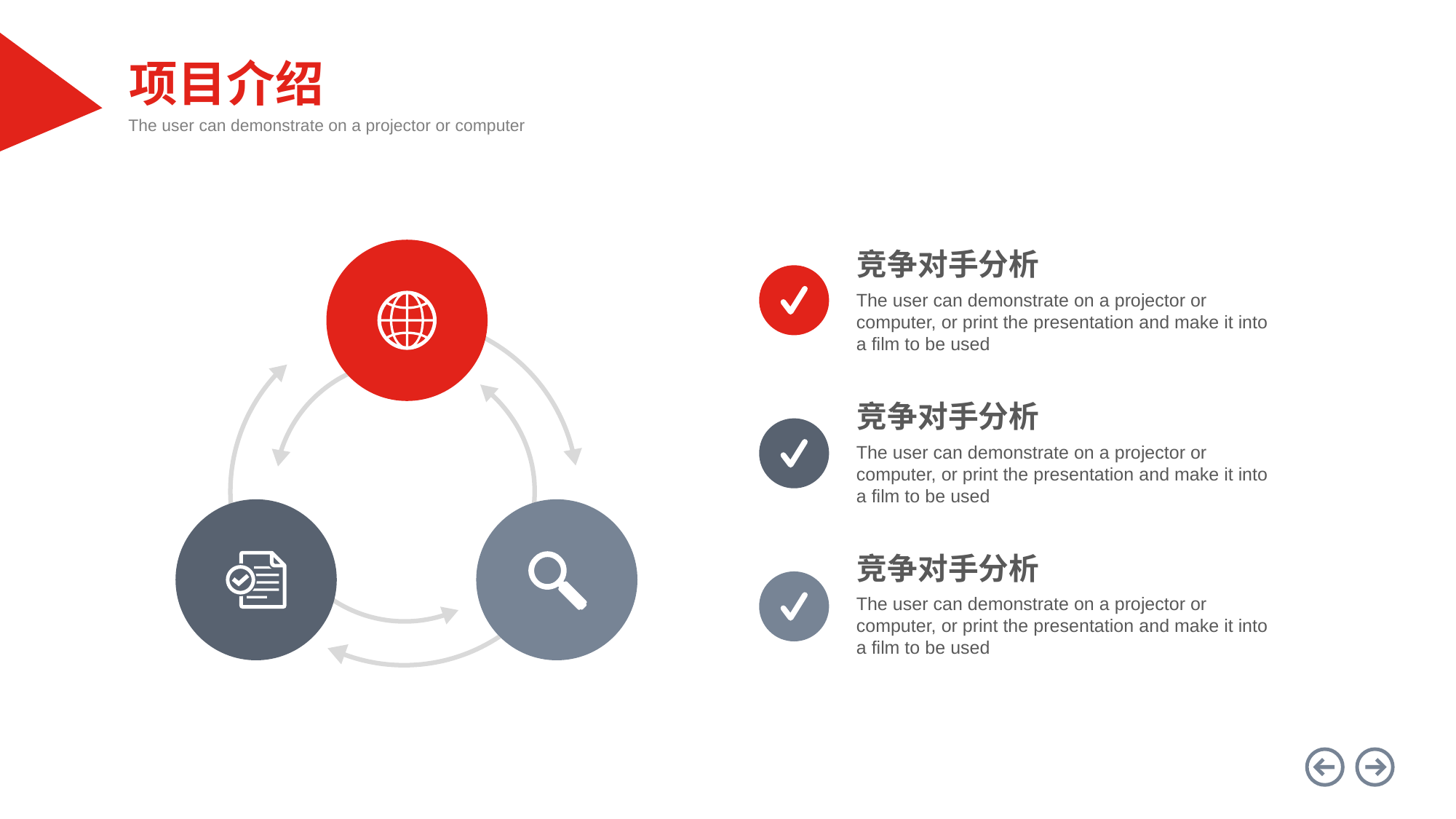

项目介绍
The user can demonstrate on a projector or computer

竞争对手分析
The user can demonstrate on a projector or computer, or print the presentation and make it into a film to be used

竞争对手分析
The user can demonstrate on a projector or computer, or print the presentation and make it into a film to be used

竞争对手分析
The user can demonstrate on a projector or computer, or print the presentation and make it into a film to be used